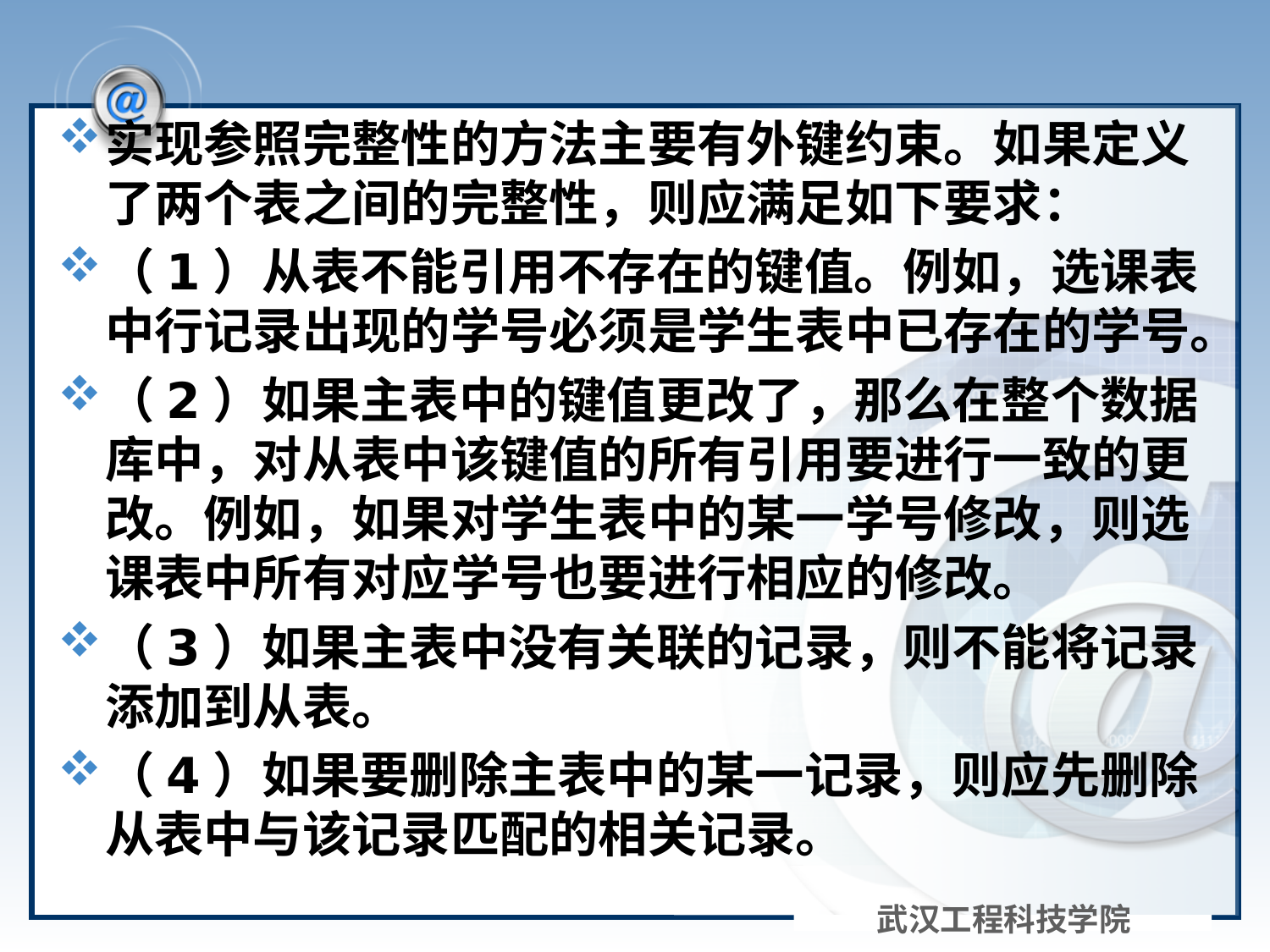

#
实现参照完整性的方法主要有外键约束。如果定义了两个表之间的完整性，则应满足如下要求：
（1）从表不能引用不存在的键值。例如，选课表中行记录出现的学号必须是学生表中已存在的学号。
（2）如果主表中的键值更改了，那么在整个数据库中，对从表中该键值的所有引用要进行一致的更改。例如，如果对学生表中的某一学号修改，则选课表中所有对应学号也要进行相应的修改。
（3）如果主表中没有关联的记录，则不能将记录添加到从表。
（4）如果要删除主表中的某一记录，则应先删除从表中与该记录匹配的相关记录。

武汉工程科技学院